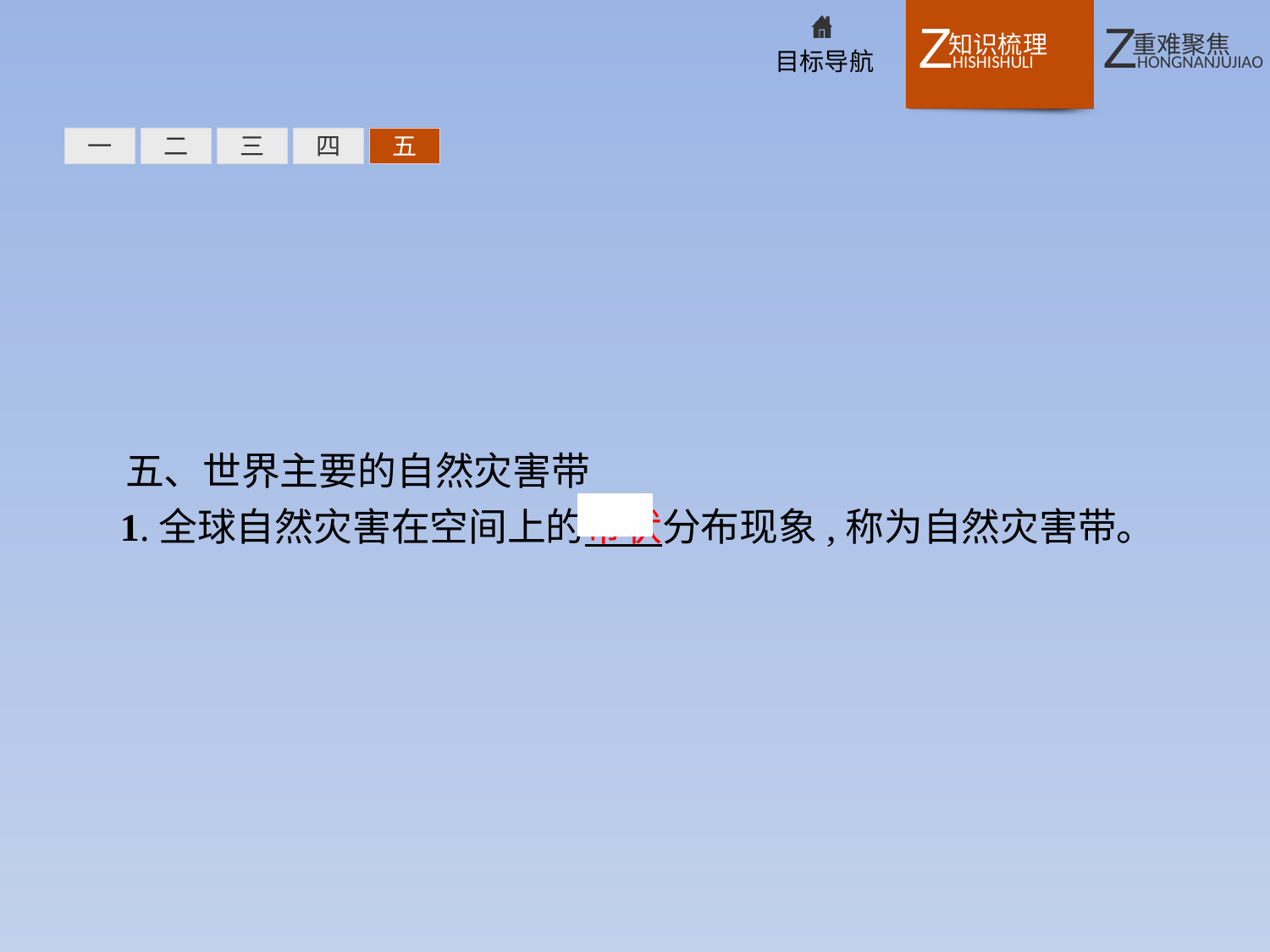

一
二
三
四
五
五、世界主要的自然灾害带
1.全球自然灾害在空间上的带状分布现象,称为自然灾害带。